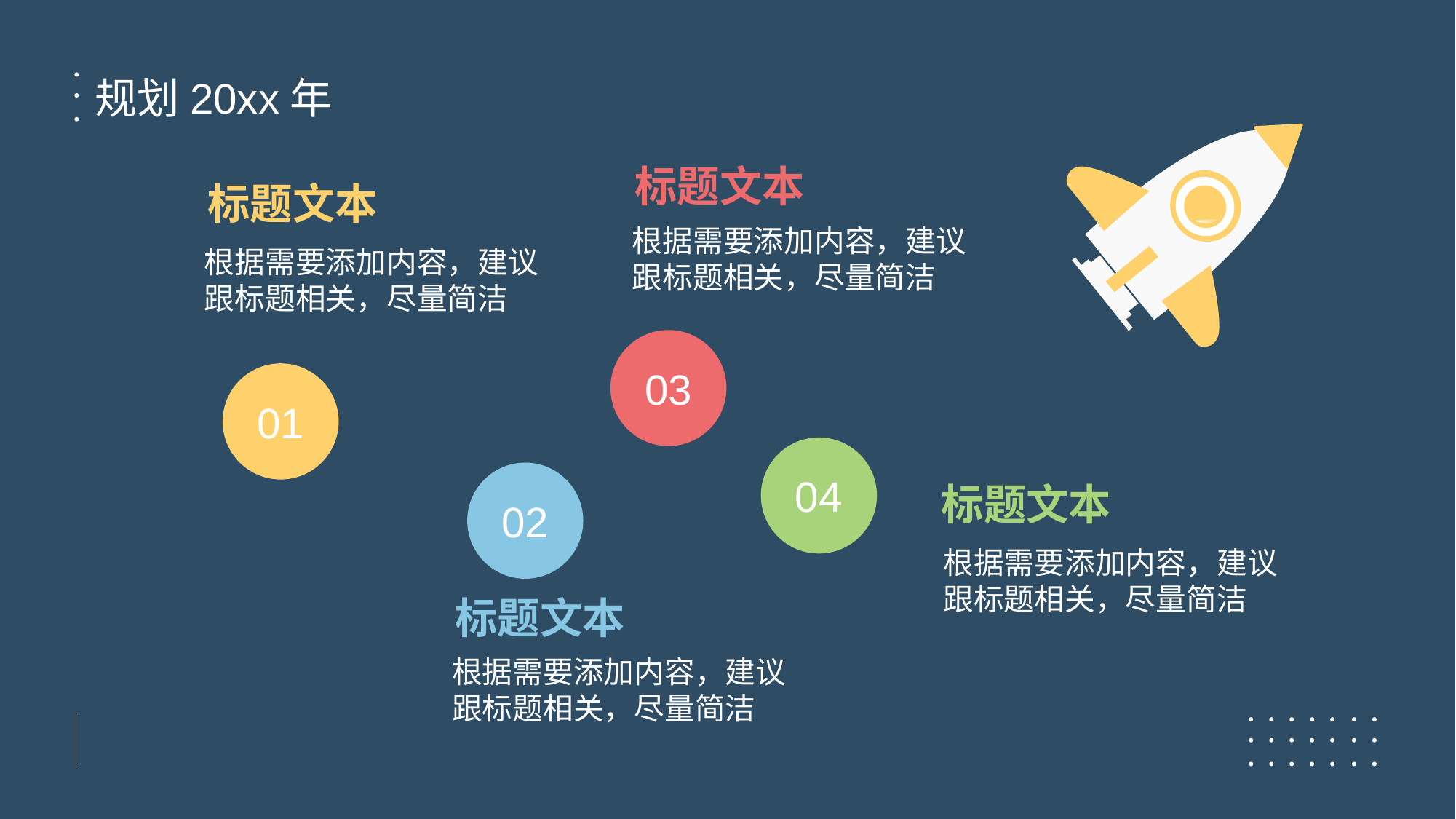

规划20xx年

03
01
04
02
标题文本
标题文本
根据需要添加内容，建议跟标题相关，尽量简洁
根据需要添加内容，建议跟标题相关，尽量简洁
标题文本
根据需要添加内容，建议跟标题相关，尽量简洁
标题文本
根据需要添加内容，建议跟标题相关，尽量简洁